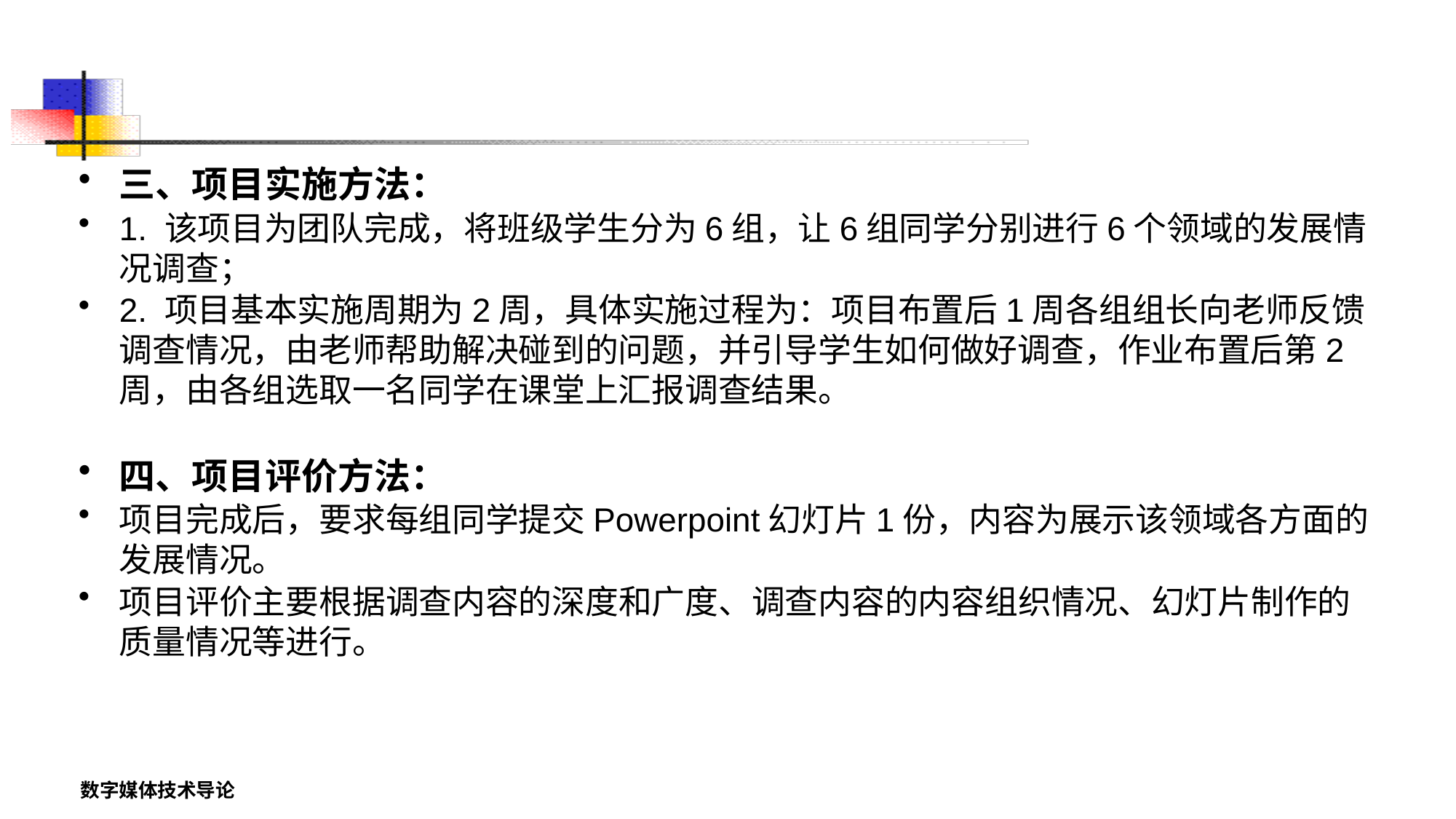

三、项目实施方法：
1. 该项目为团队完成，将班级学生分为6组，让6组同学分别进行6个领域的发展情况调查；
2. 项目基本实施周期为2周，具体实施过程为：项目布置后1周各组组长向老师反馈调查情况，由老师帮助解决碰到的问题，并引导学生如何做好调查，作业布置后第2周，由各组选取一名同学在课堂上汇报调查结果。

四、项目评价方法：
项目完成后，要求每组同学提交Powerpoint幻灯片1份，内容为展示该领域各方面的发展情况。
项目评价主要根据调查内容的深度和广度、调查内容的内容组织情况、幻灯片制作的质量情况等进行。